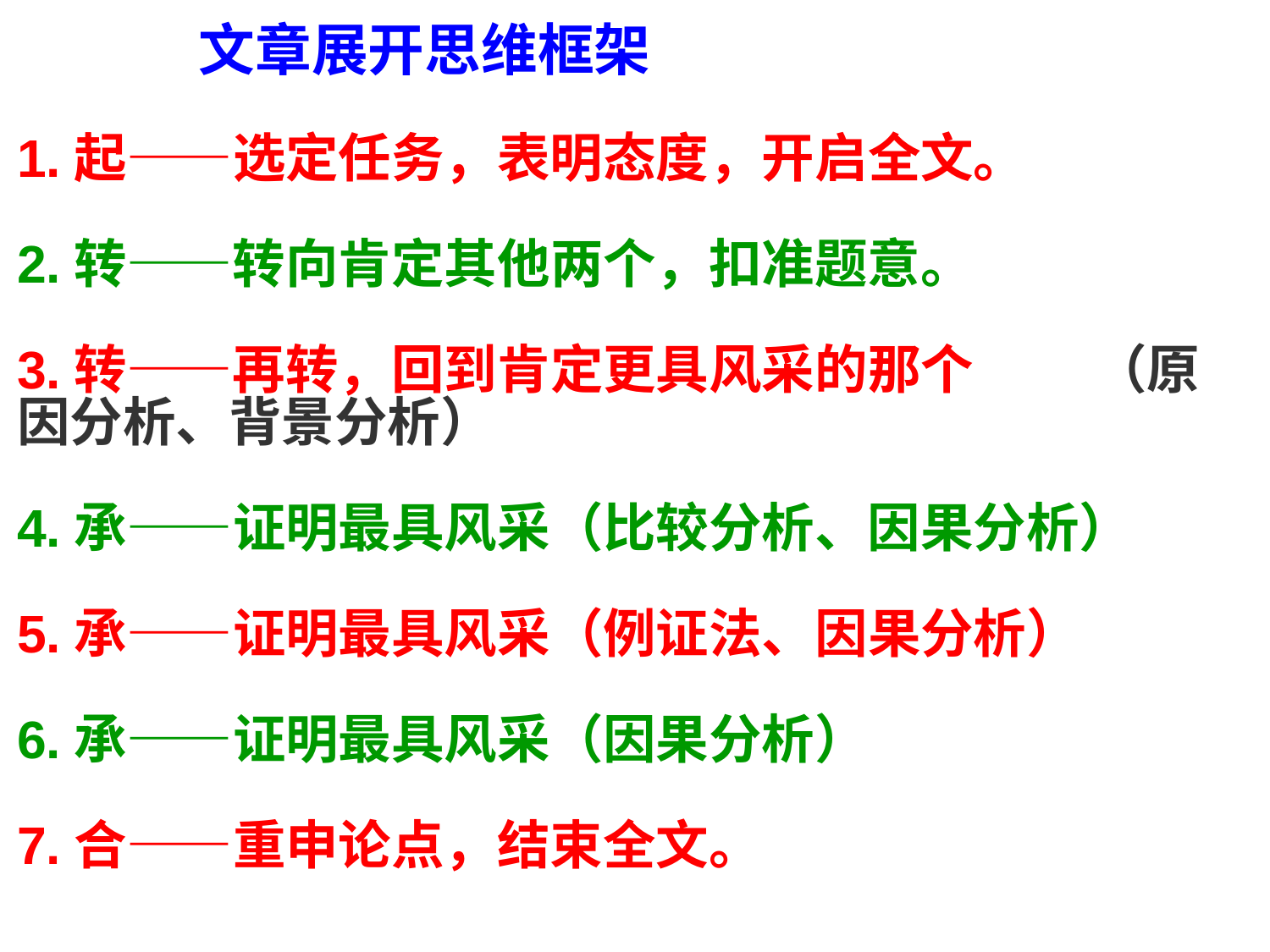

文章展开思维框架

1.起——选定任务，表明态度，开启全文。

2.转——转向肯定其他两个，扣准题意。

3.转——再转，回到肯定更具风采的那个          （原因分析、背景分析）

4.承——证明最具风采（比较分析、因果分析）

5.承——证明最具风采（例证法、因果分析）

6.承——证明最具风采（因果分析）

7.合——重申论点，结束全文。